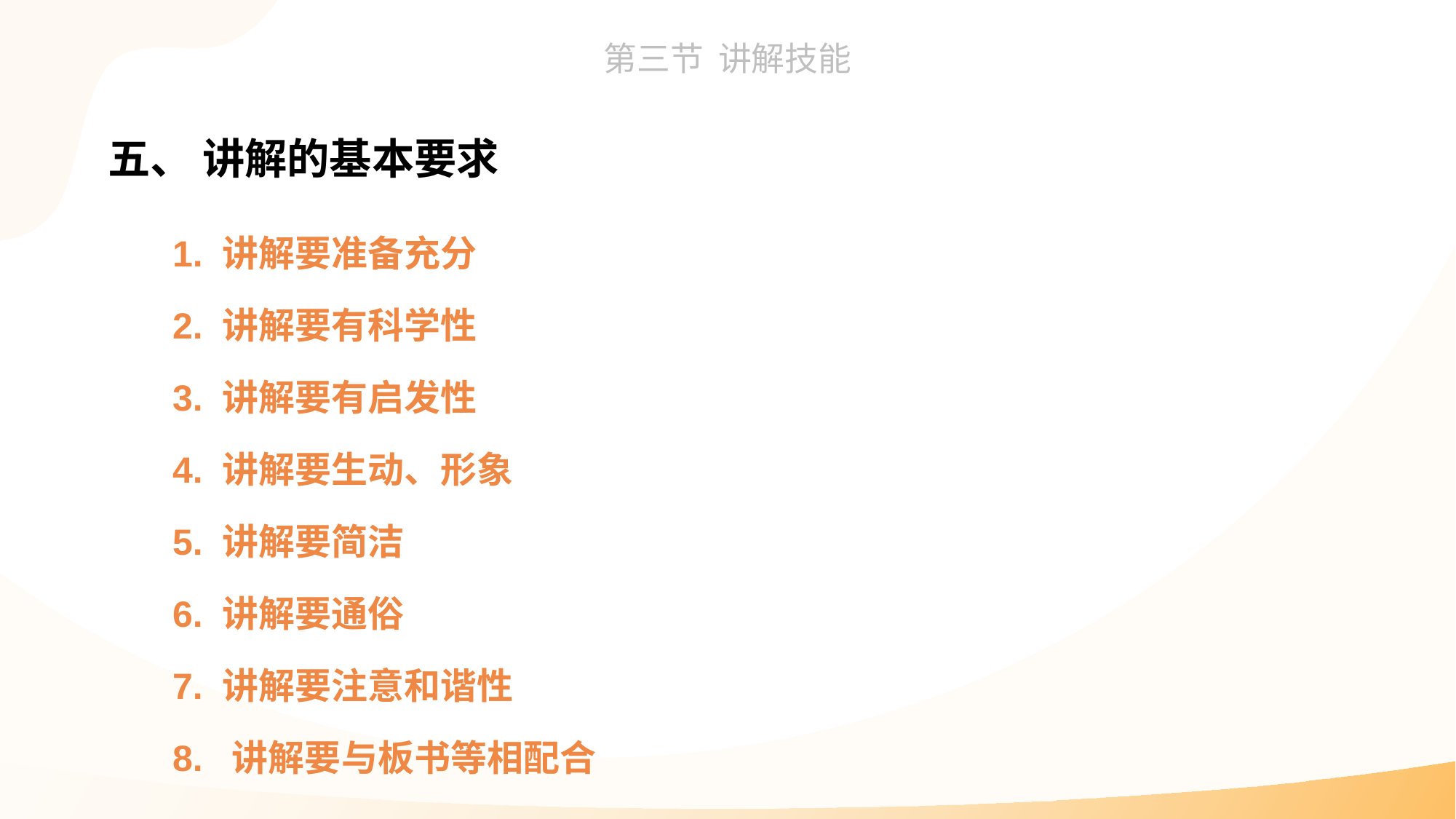

五、 讲解的基本要求
1. 讲解要准备充分
2. 讲解要有科学性
3. 讲解要有启发性
4. 讲解要生动、形象
5. 讲解要简洁
6. 讲解要通俗
7. 讲解要注意和谐性
8.  讲解要与板书等相配合